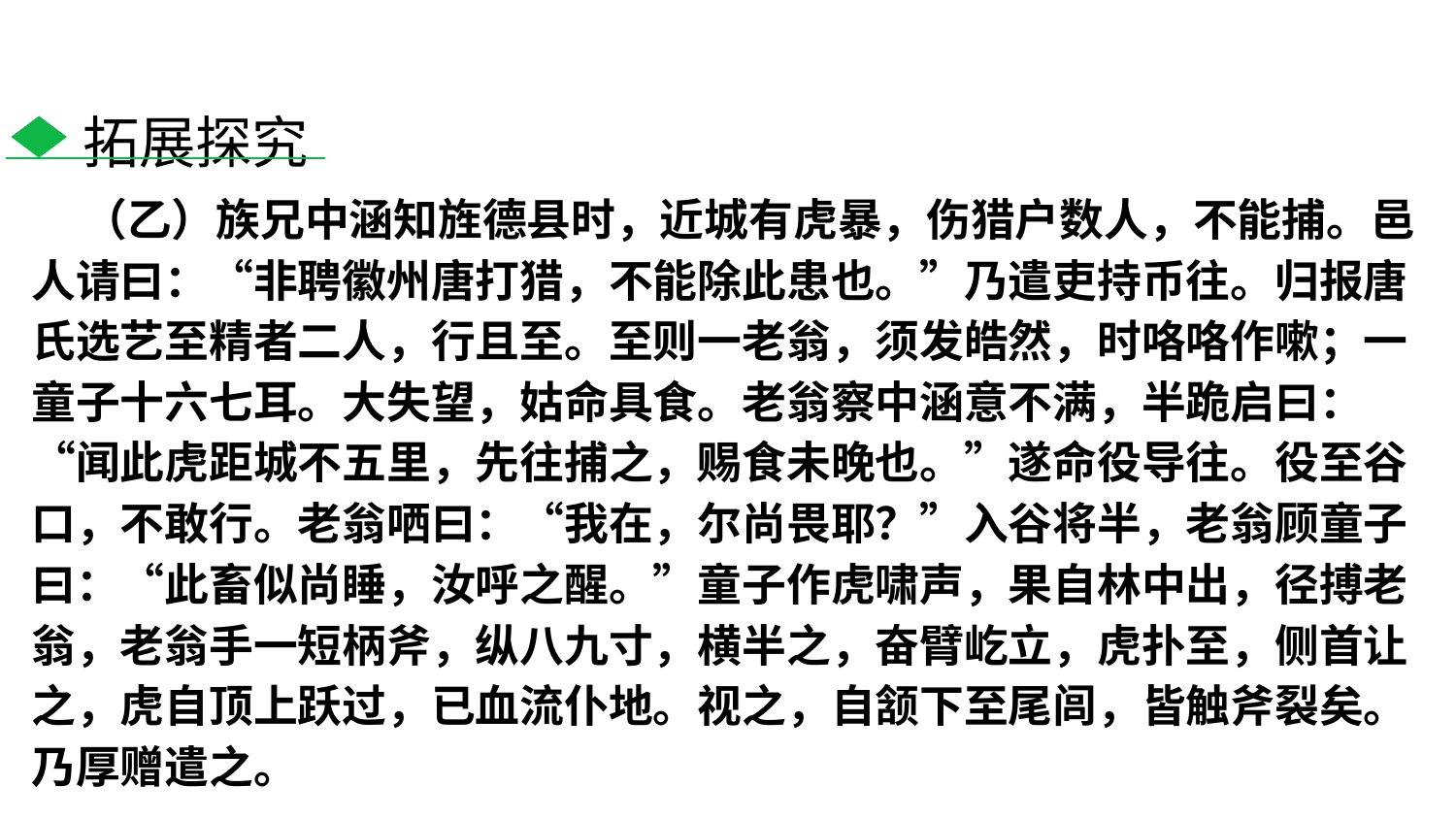

拓展探究

    （乙）族兄中涵知旌德县时，近城有虎暴，伤猎户数人，不能捕。邑人请曰：“非聘徽州唐打猎，不能除此患也。”乃遣吏持币往。归报唐氏选艺至精者二人，行且至。至则一老翁，须发皓然，时咯咯作嗽；一童子十六七耳。大失望，姑命具食。老翁察中涵意不满，半跪启曰：“闻此虎距城不五里，先往捕之，赐食未晚也。”遂命役导往。役至谷口，不敢行。老翁哂曰：“我在，尔尚畏耶？”入谷将半，老翁顾童子曰：“此畜似尚睡，汝呼之醒。”童子作虎啸声，果自林中出，径搏老翁，老翁手一短柄斧，纵八九寸，横半之，奋臂屹立，虎扑至，侧首让之，虎自顶上跃过，已血流仆地。视之，自颔下至尾闾，皆触斧裂矣。乃厚赠遣之。